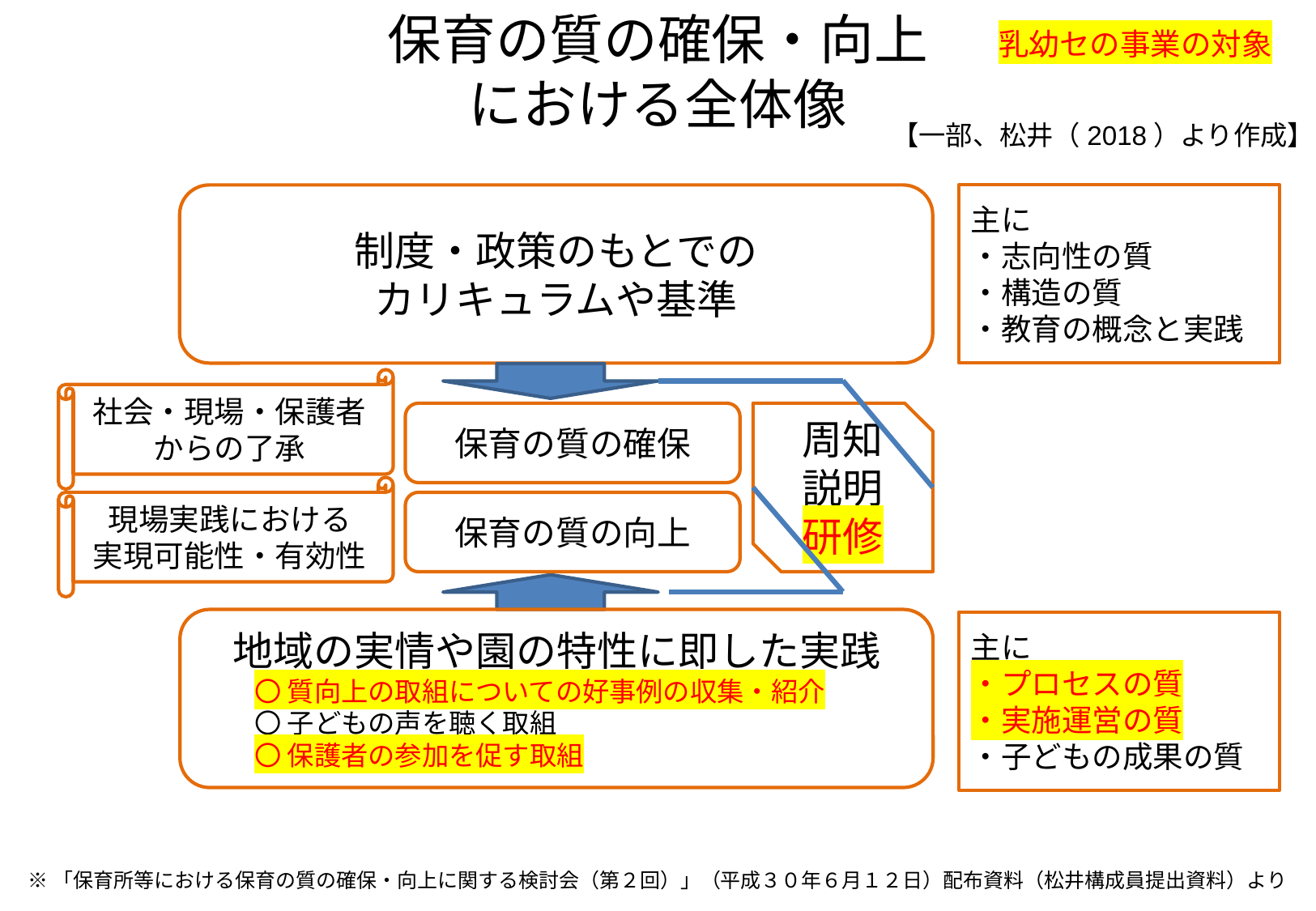

保育の質の確保・向上における全体像
乳幼セの事業の対象
【一部、松井（2018）より作成】
制度・政策のもとでの
カリキュラムや基準
主に
・志向性の質
・構造の質
・教育の概念と実践

社会・現場・保護者からの了承
保育の質の確保
周知
説明
研修
現場実践における
実現可能性・有効性
保育の質の向上

地域の実情や園の特性に即した実践
　　〇 質向上の取組についての好事例の収集・紹介
　　〇 子どもの声を聴く取組
　　〇 保護者の参加を促す取組
主に
・プロセスの質
・実施運営の質
・子どもの成果の質
※「保育所等における保育の質の確保・向上に関する検討会（第２回）」（平成３０年６月１２日）配布資料（松井構成員提出資料）より